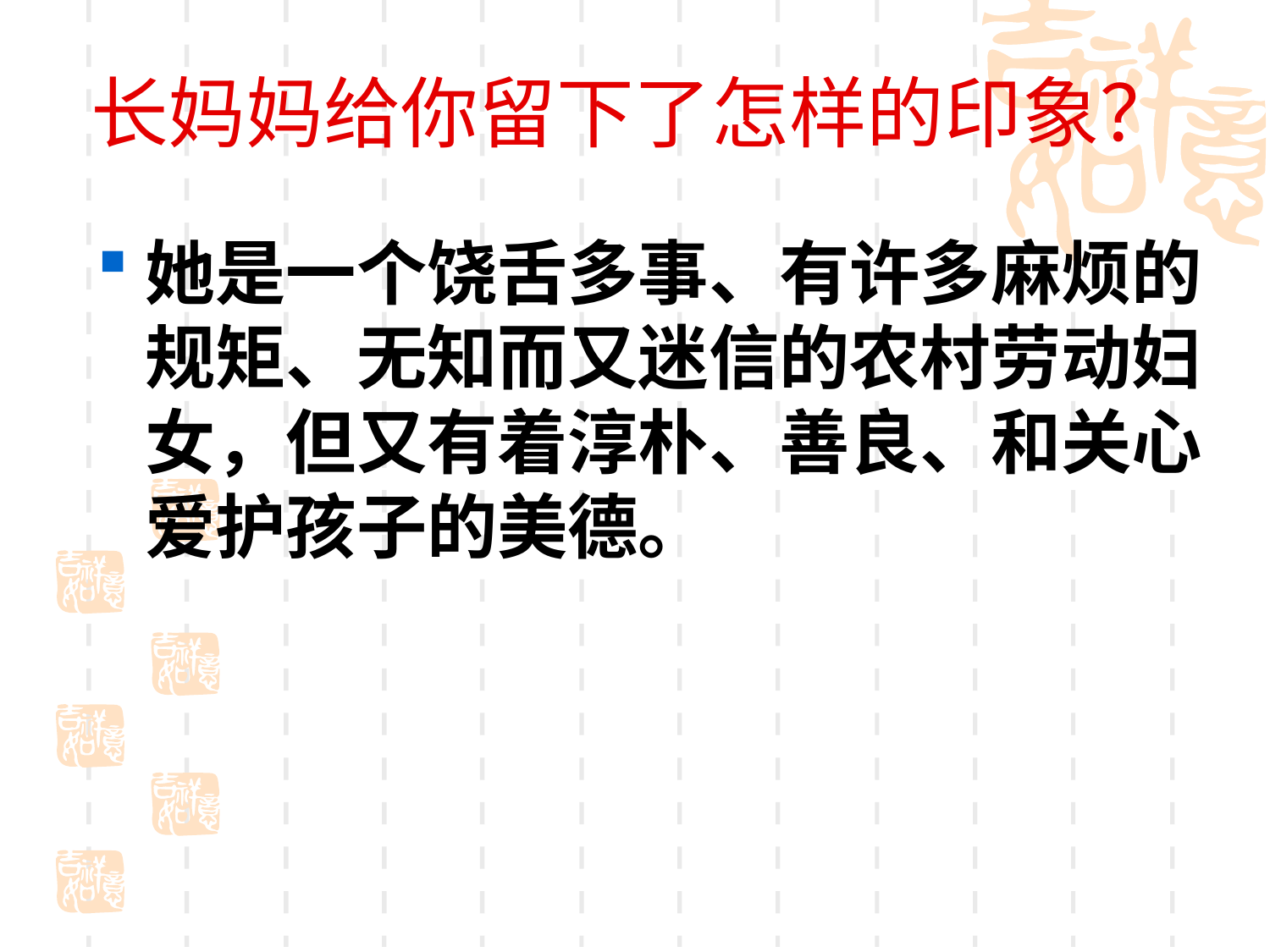

# 长妈妈给你留下了怎样的印象？
她是一个饶舌多事、有许多麻烦的规矩、无知而又迷信的农村劳动妇女，但又有着淳朴、善良、和关心爱护孩子的美德。